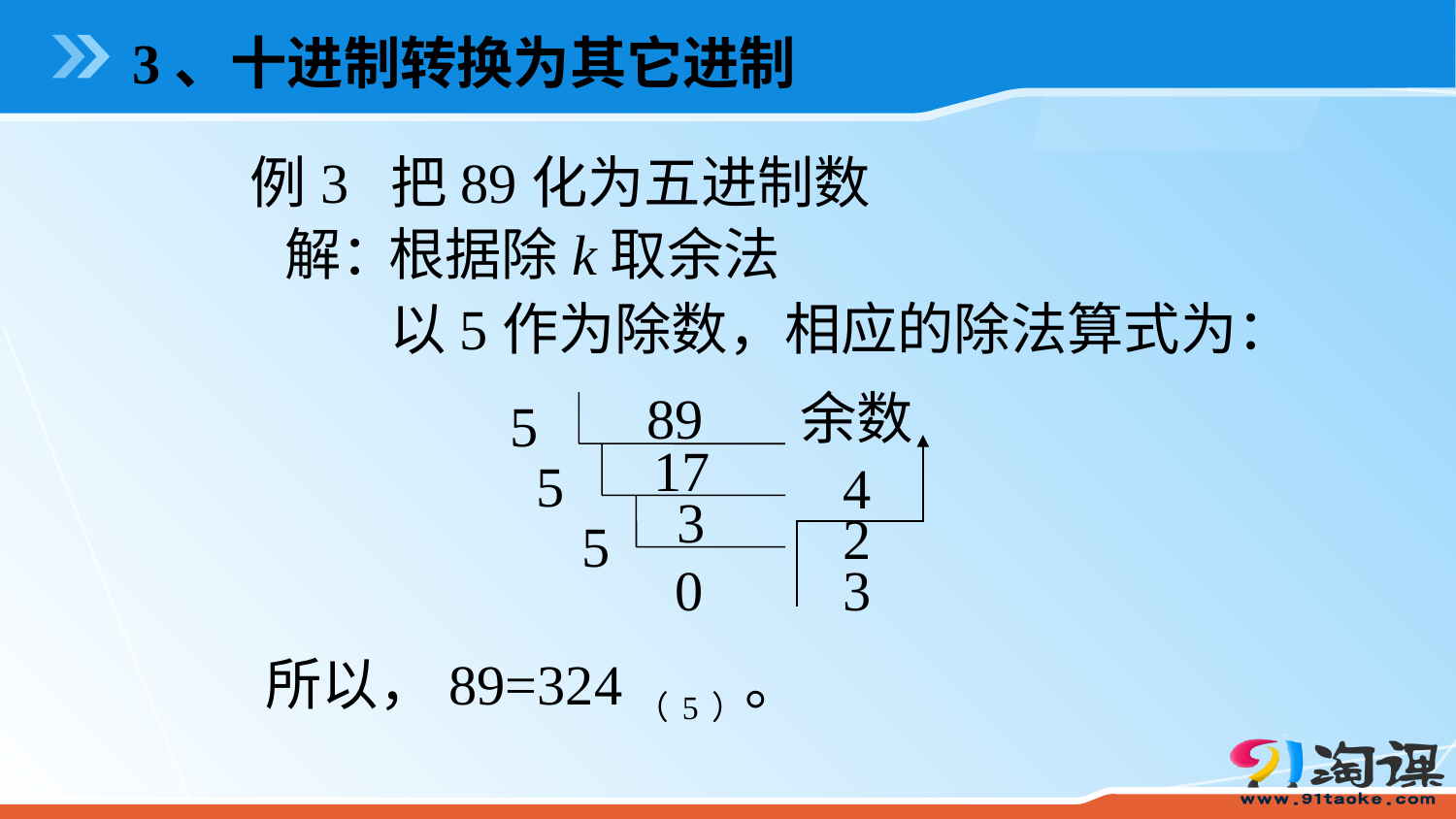

3、十进制转换为其它进制
例3  把89化为五进制数
解：
根据除k取余法
以5作为除数，相应的除法算式为：
89
余数
5

17
5

4
3

2
5
0
3
所以，89=324（5）。